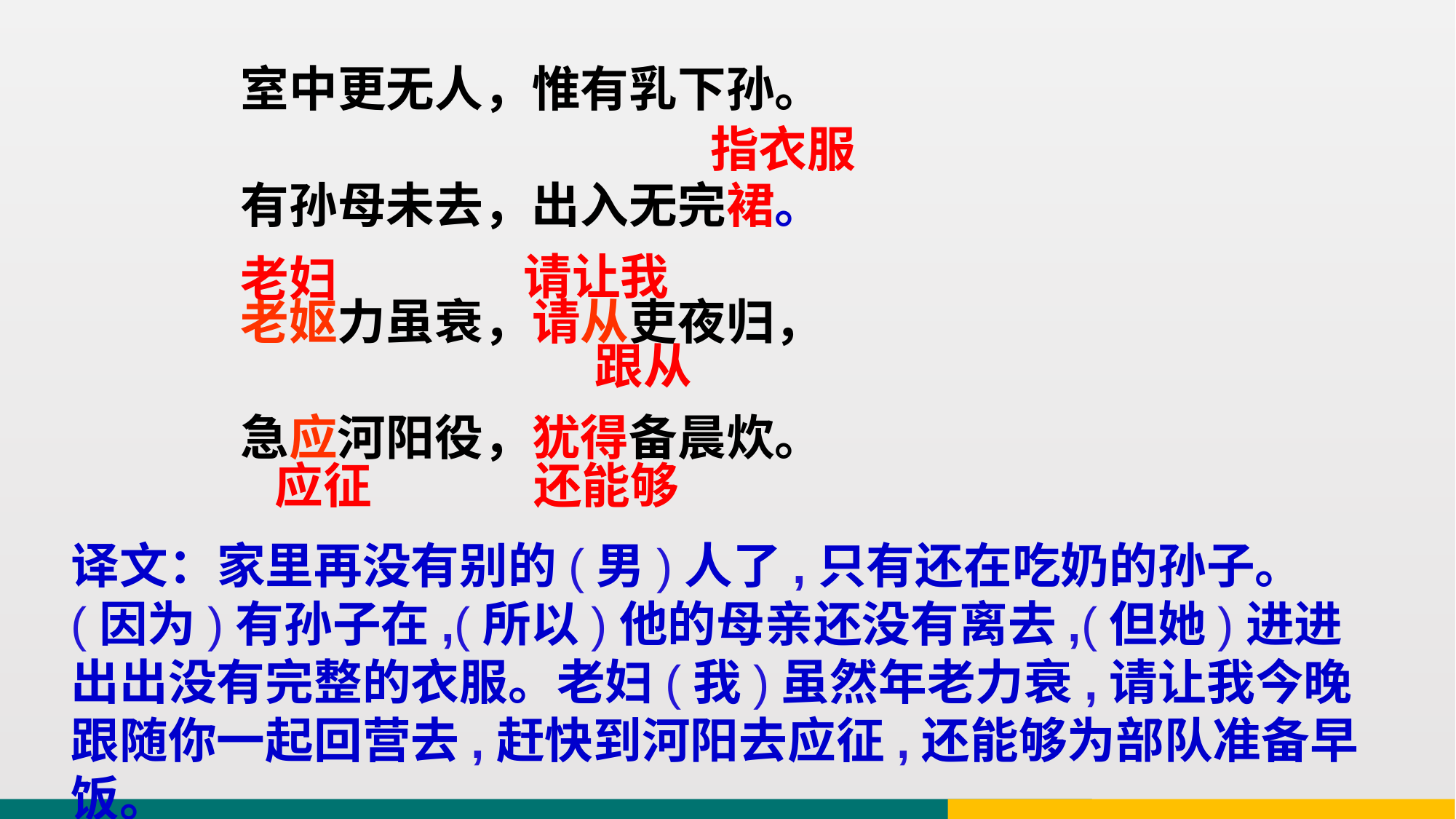

室中更无人，惟有乳下孙。

有孙母未去，出入无完裙。

老妪力虽衰，请从吏夜归，

急应河阳役，犹得备晨炊。
指衣服
请让我
老妇
跟从
应征
还能够
译文：家里再没有别的(男)人了,只有还在吃奶的孙子。(因为)有孙子在,(所以)他的母亲还没有离去,(但她)进进出出没有完整的衣服。老妇(我)虽然年老力衰,请让我今晚跟随你一起回营去,赶快到河阳去应征,还能够为部队准备早饭。